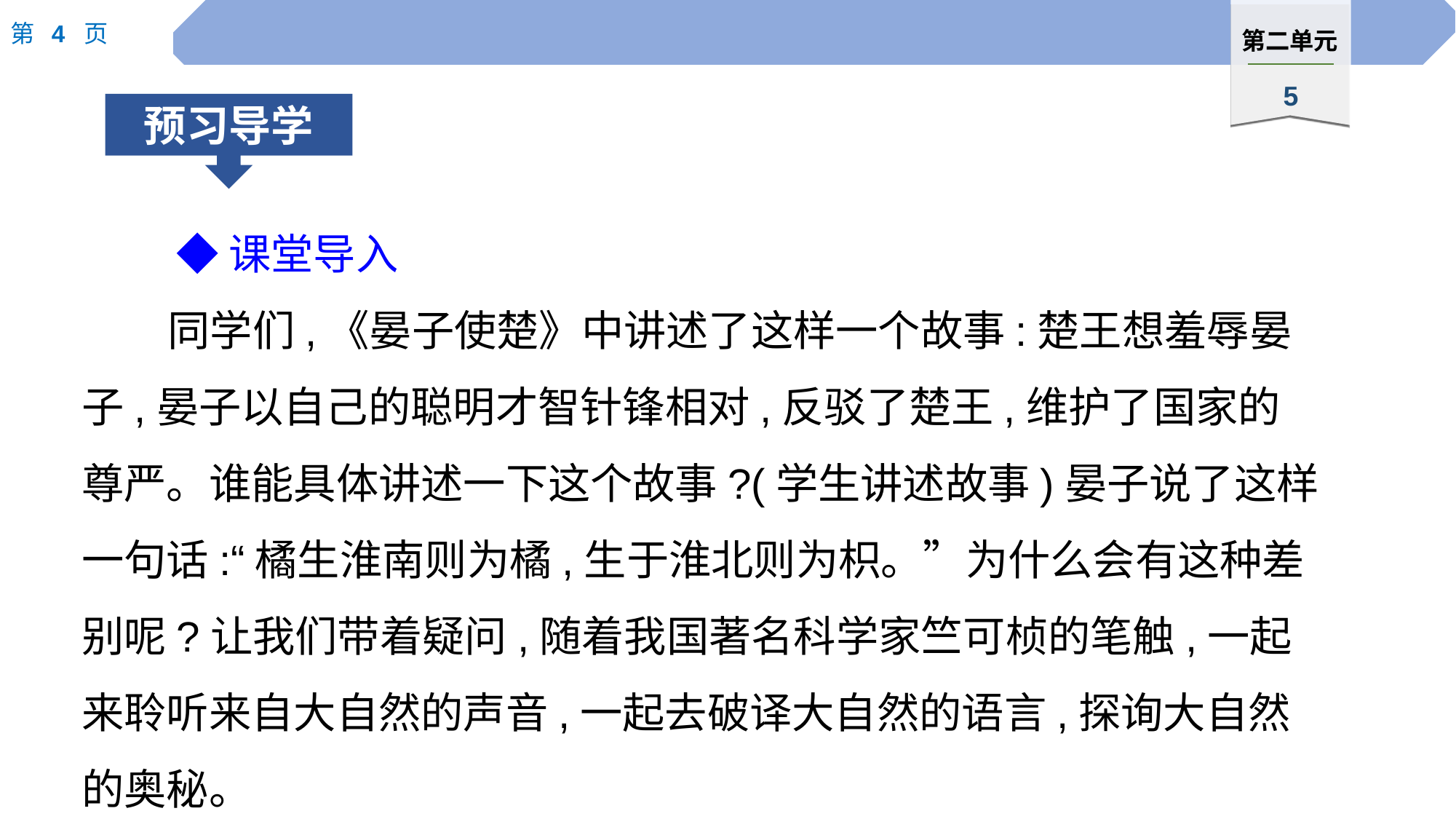

◆课堂导入

同学们,《晏子使楚》中讲述了这样一个故事:楚王想羞辱晏子,晏子以自己的聪明才智针锋相对,反驳了楚王,维护了国家的尊严。谁能具体讲述一下这个故事?(学生讲述故事)晏子说了这样一句话:“橘生淮南则为橘,生于淮北则为枳。”为什么会有这种差别呢?让我们带着疑问,随着我国著名科学家竺可桢的笔触,一起来聆听来自大自然的声音,一起去破译大自然的语言,探询大自然的奥秘。